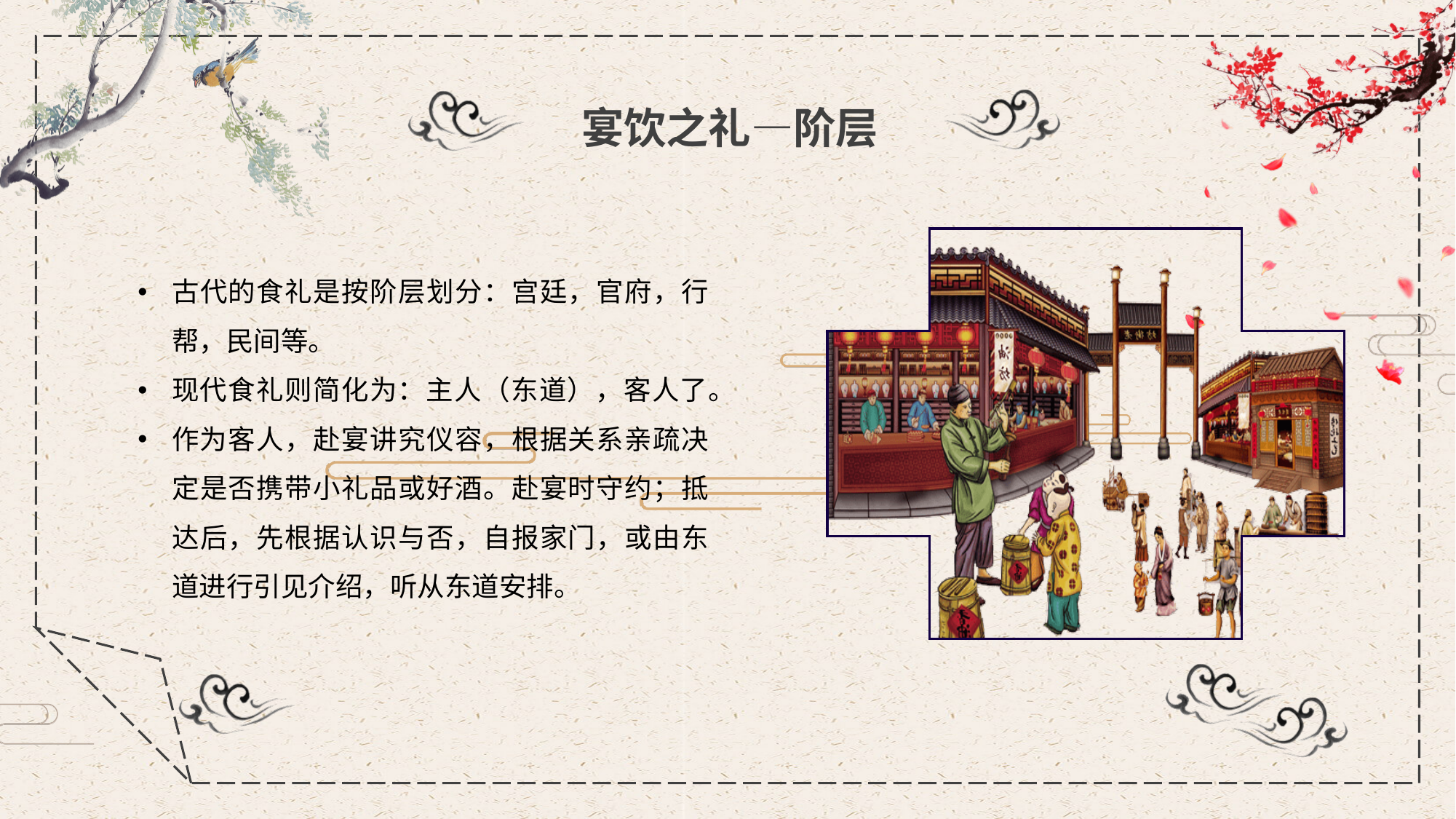

宴饮之礼—阶层

古代的食礼是按阶层划分：宫廷，官府，行帮，民间等。
现代食礼则简化为：主人（东道），客人了。
作为客人，赴宴讲究仪容，根据关系亲疏决定是否携带小礼品或好酒。赴宴时守约；抵达后，先根据认识与否，自报家门，或由东道进行引见介绍，听从东道安排。